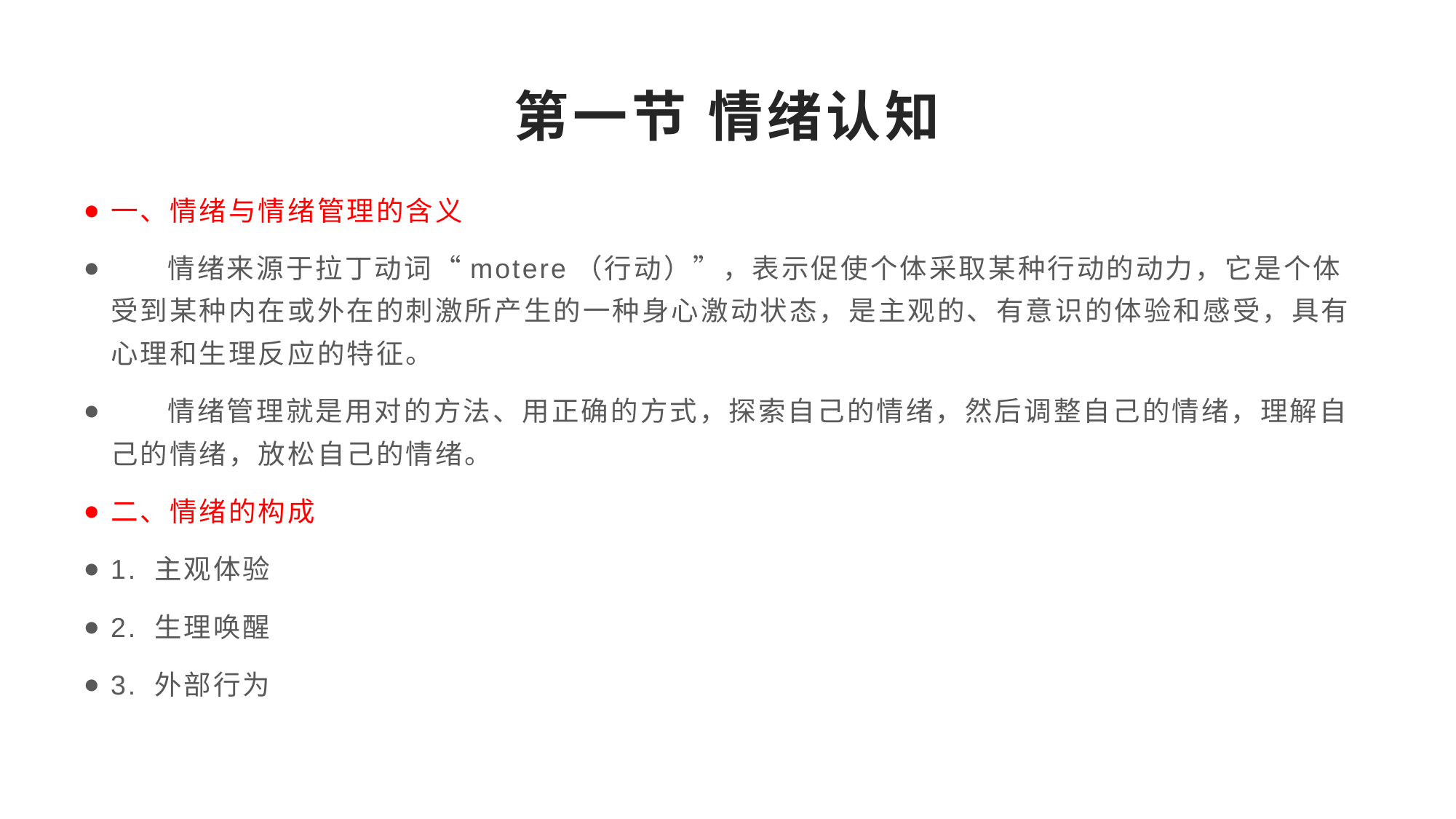

# 第一节 情绪认知
一、情绪与情绪管理的含义
      情绪来源于拉丁动词“motere（行动）”，表示促使个体采取某种行动的动力，它是个体受到某种内在或外在的刺激所产生的一种身心激动状态，是主观的、有意识的体验和感受，具有心理和生理反应的特征。
      情绪管理就是用对的方法、用正确的方式，探索自己的情绪，然后调整自己的情绪，理解自己的情绪，放松自己的情绪。
二、情绪的构成
1. 主观体验
2. 生理唤醒
3. 外部行为